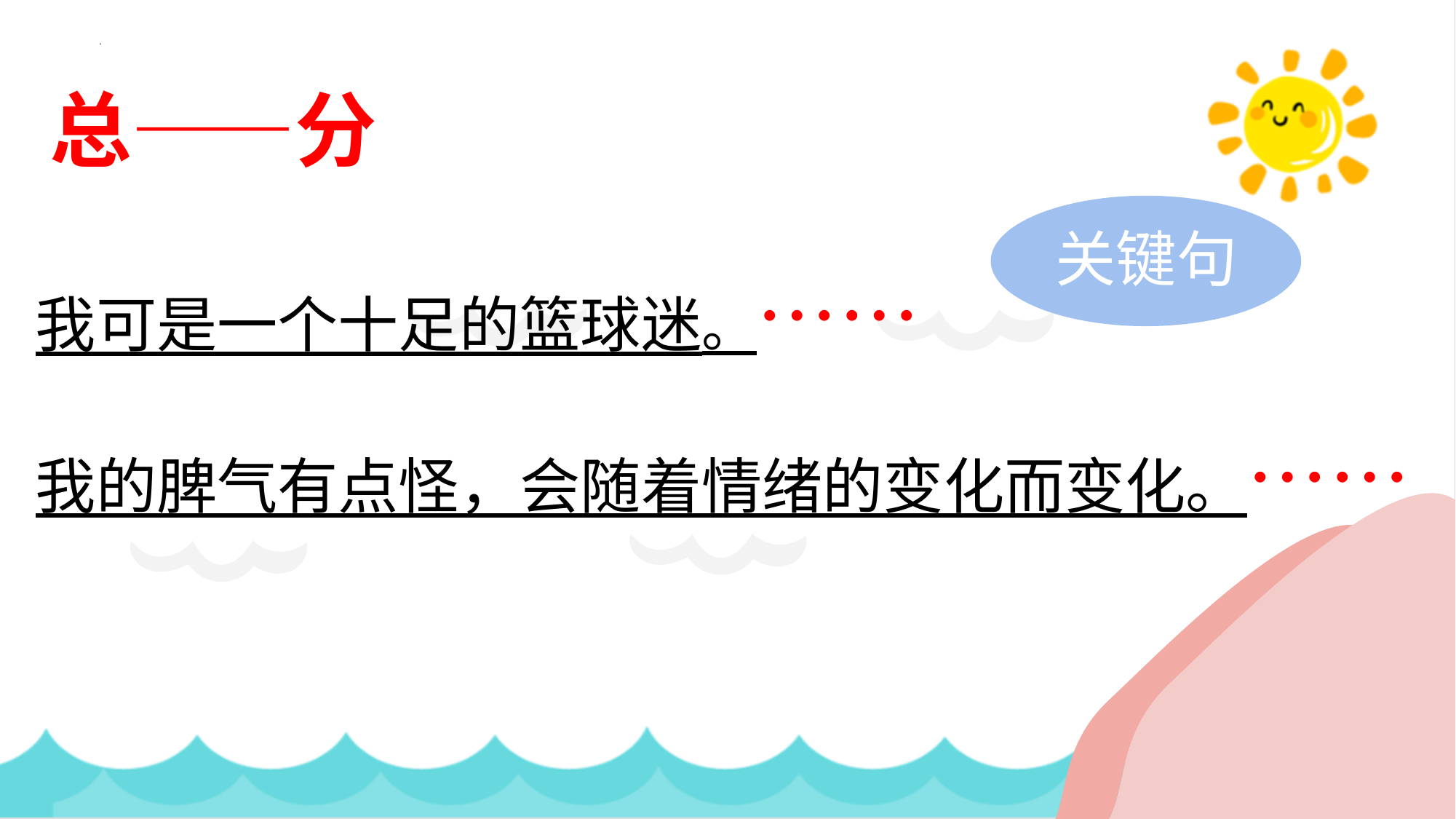

总——分

关键句

我可是一个十足的篮球迷。……

我的脾气有点怪，会随着情绪的变化而变化。……